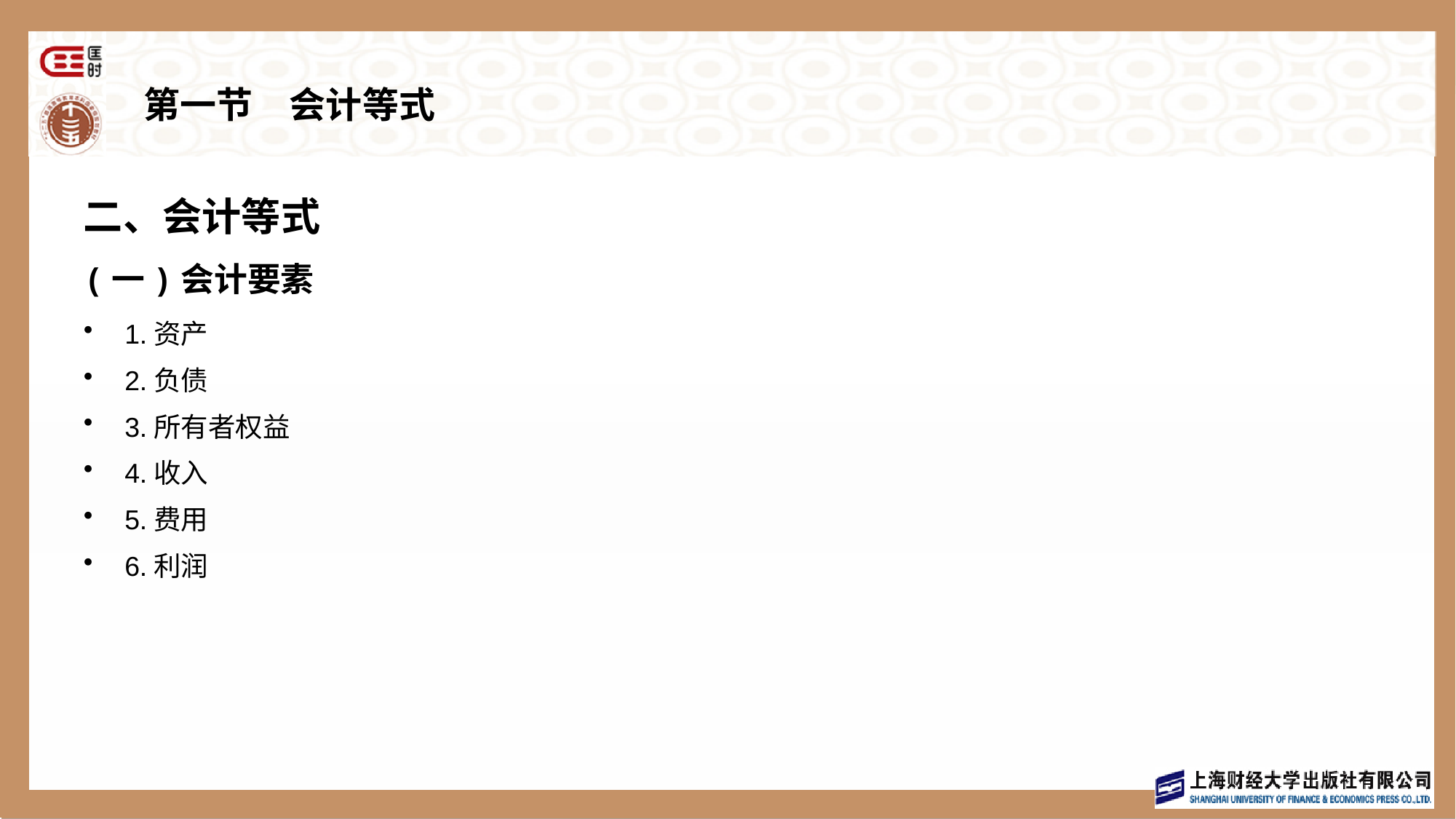

# 第一节　会计等式
二、会计等式
(一)会计要素
1.资产
2.负债
3.所有者权益
4.收入
5.费用
6.利润